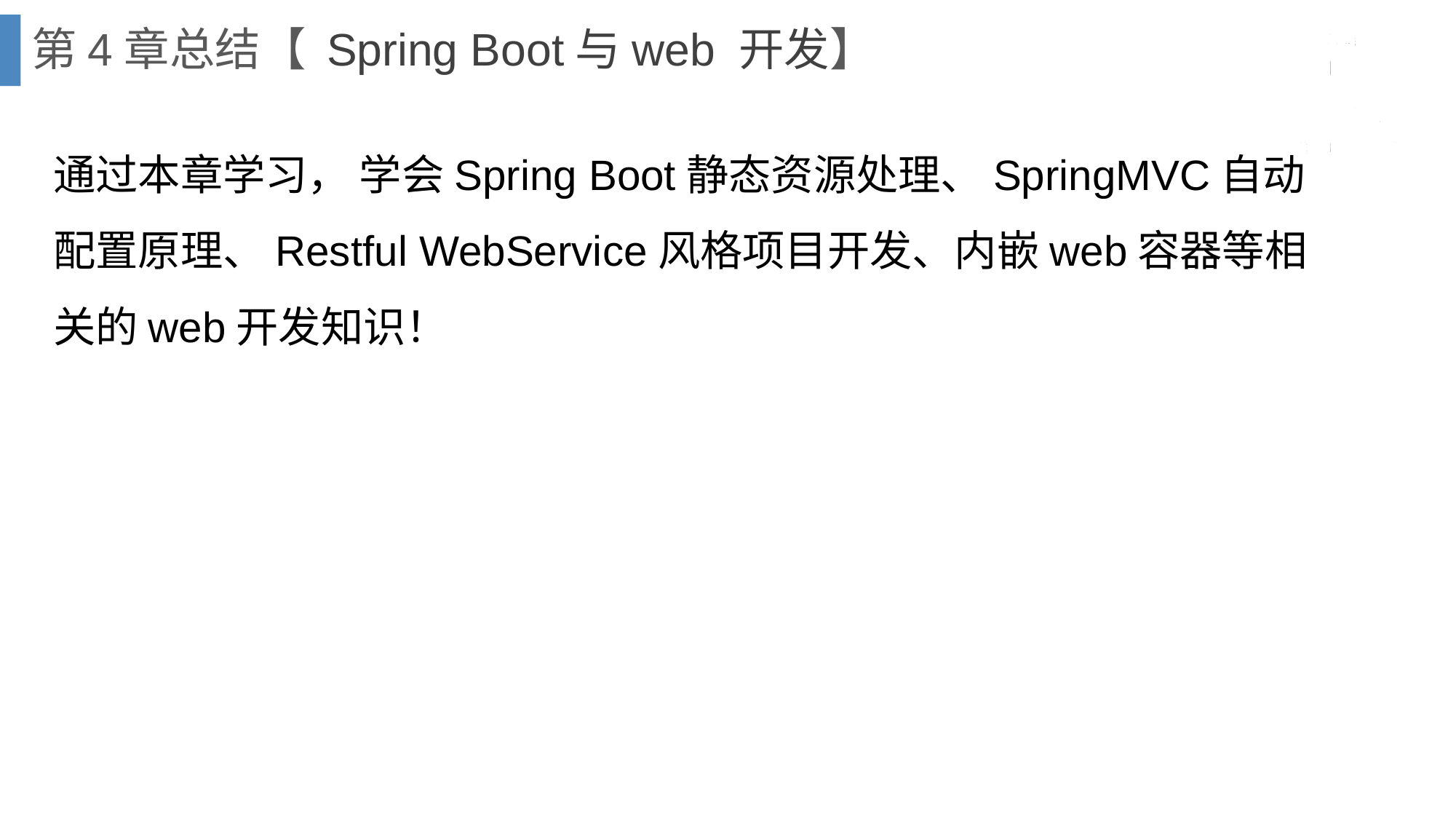

# 第4章总结【 Spring Boot与web 开发】
通过本章学习， 学会Spring Boot静态资源处理、SpringMVC自动配置原理、Restful WebService风格项目开发、内嵌web容器等相关的web开发知识！